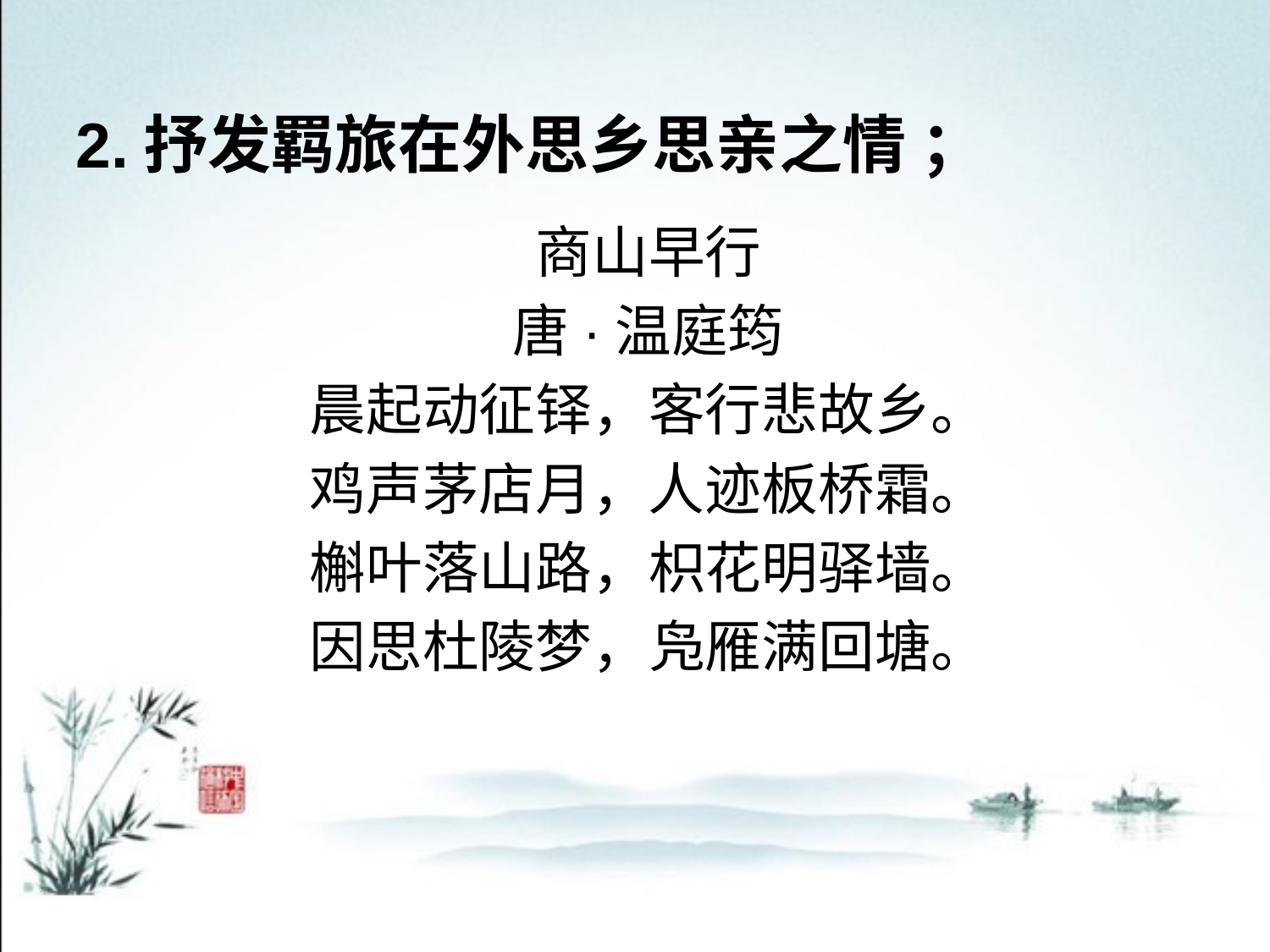

# 2.抒发羁旅在外思乡思亲之情 ；
商山早行
唐·温庭筠
晨起动征铎，客行悲故乡。
鸡声茅店月，人迹板桥霜。
槲叶落山路，枳花明驿墙。
因思杜陵梦，凫雁满回塘。